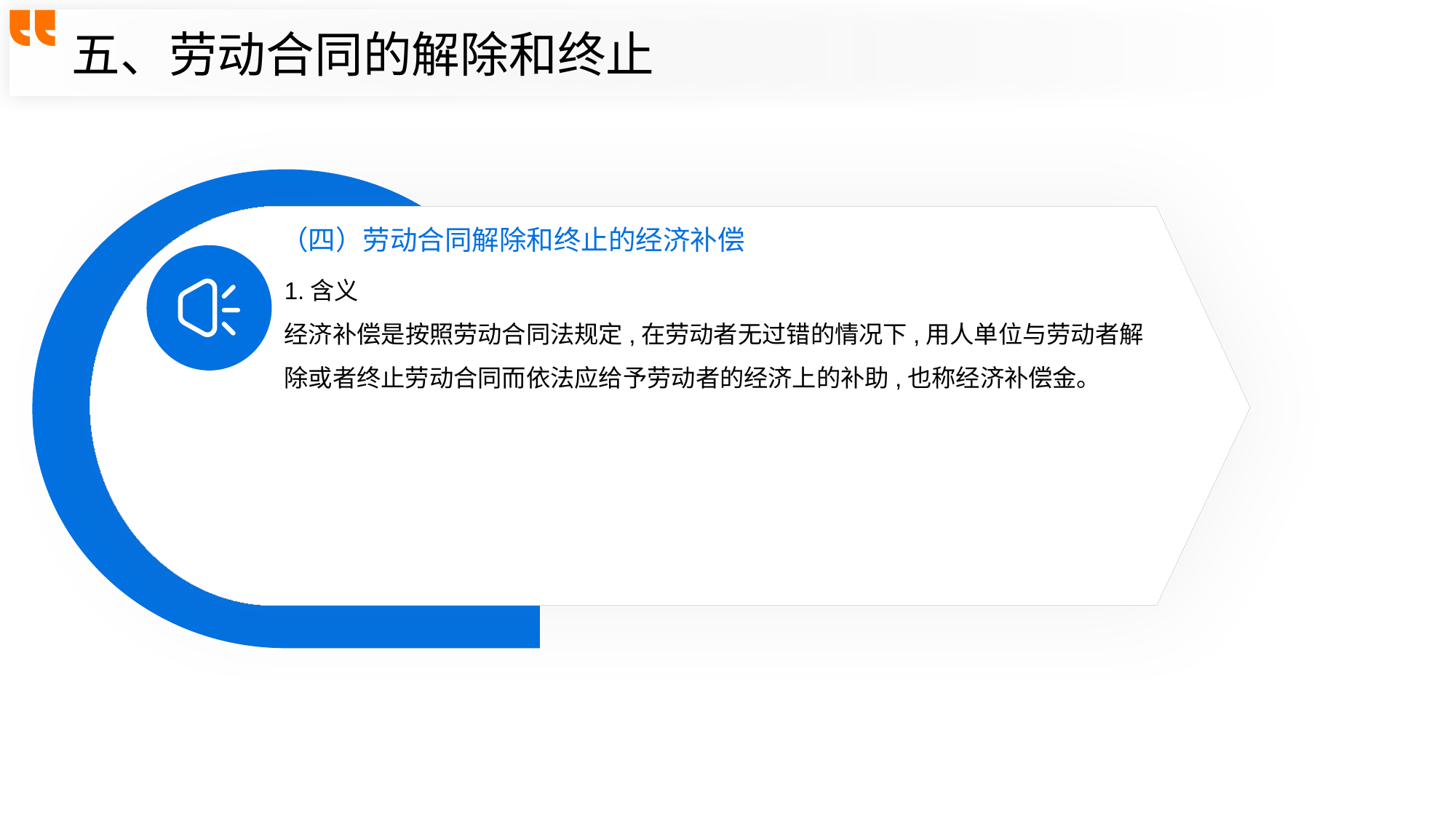

五、劳动合同的解除和终止

（四）劳动合同解除和终止的经济补偿

1.含义
经济补偿是按照劳动合同法规定,在劳动者无过错的情况下,用人单位与劳动者解除或者终止劳动合同而依法应给予劳动者的经济上的补助,也称经济补偿金。